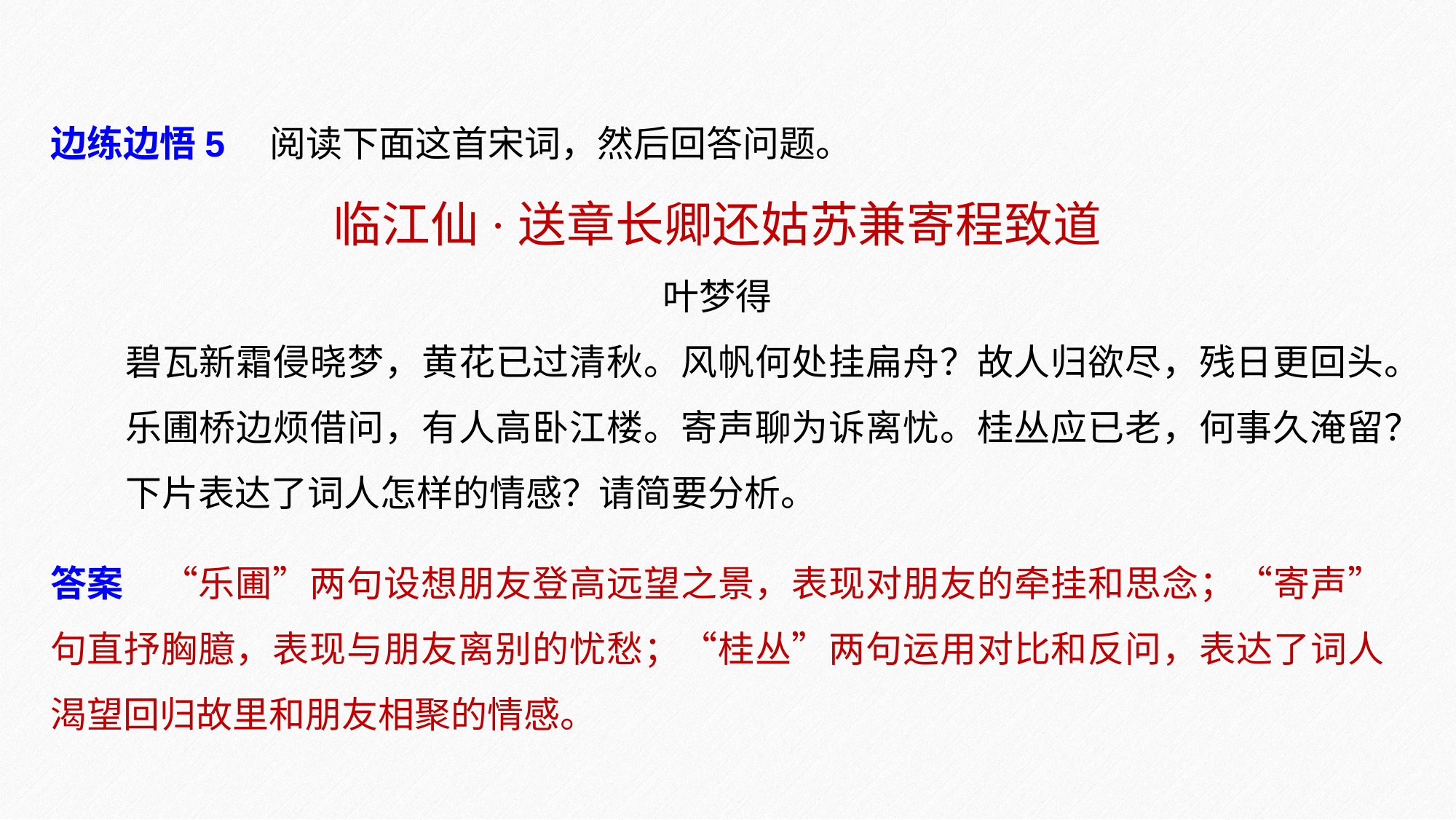

边练边悟5　阅读下面这首宋词，然后回答问题。
临江仙·送章长卿还姑苏兼寄程致道
叶梦得
碧瓦新霜侵晓梦，黄花已过清秋。风帆何处挂扁舟？故人归欲尽，残日更回头。
乐圃桥边烦借问，有人高卧江楼。寄声聊为诉离忧。桂丛应已老，何事久淹留？
下片表达了词人怎样的情感？请简要分析。
答案　“乐圃”两句设想朋友登高远望之景，表现对朋友的牵挂和思念；“寄声”句直抒胸臆，表现与朋友离别的忧愁；“桂丛”两句运用对比和反问，表达了词人渴望回归故里和朋友相聚的情感。